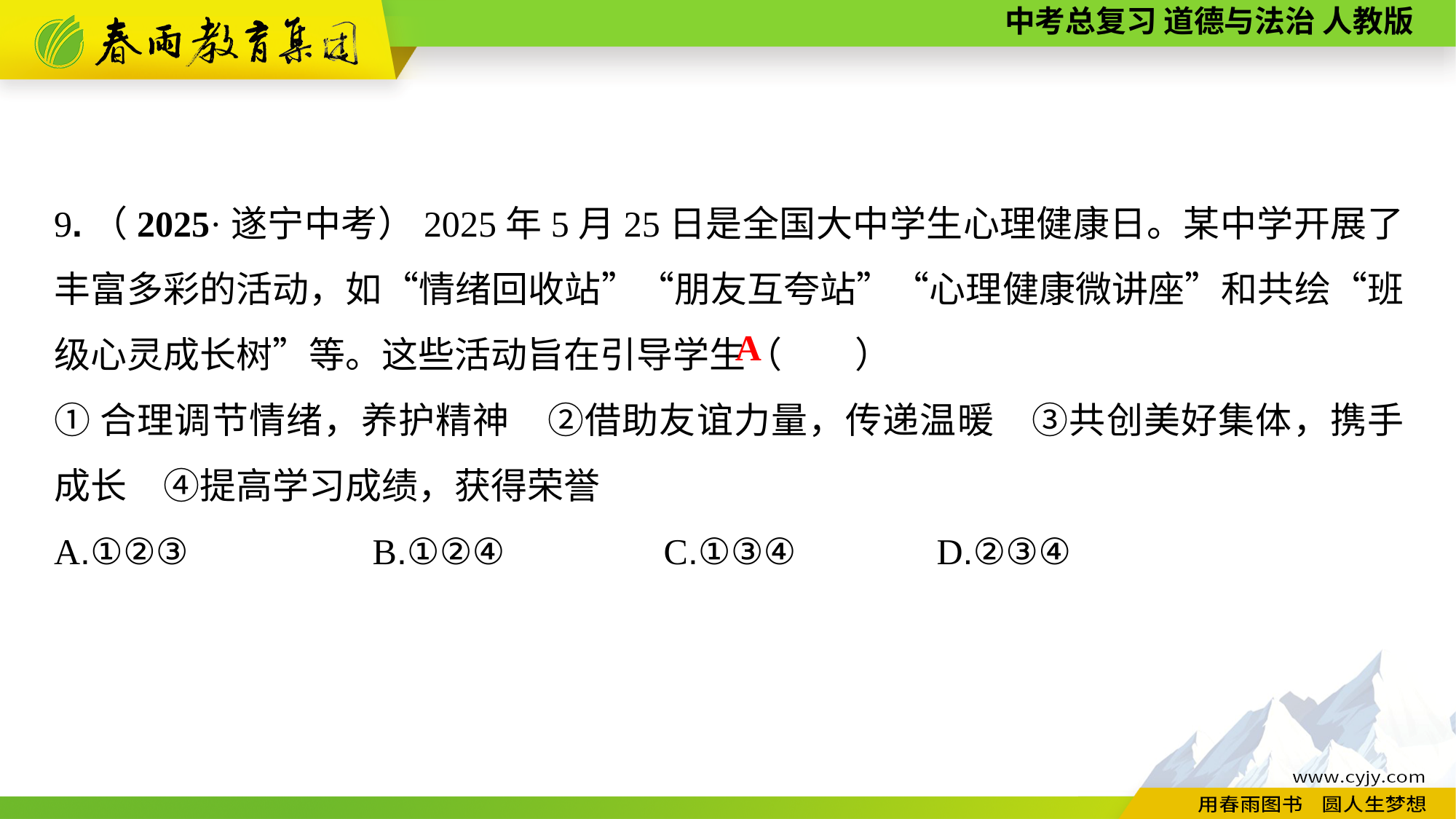

9.（2025·遂宁中考）2025年5月25日是全国大中学生心理健康日。某中学开展了丰富多彩的活动，如“情绪回收站”“朋友互夸站”“心理健康微讲座”和共绘“班级心灵成长树”等。这些活动旨在引导学生（　　）
①合理调节情绪，养护精神　②借助友谊力量，传递温暖　③共创美好集体，携手成长　④提高学习成绩，获得荣誉
A.①②③	           B.①②④	       C.①③④	             D.②③④
A